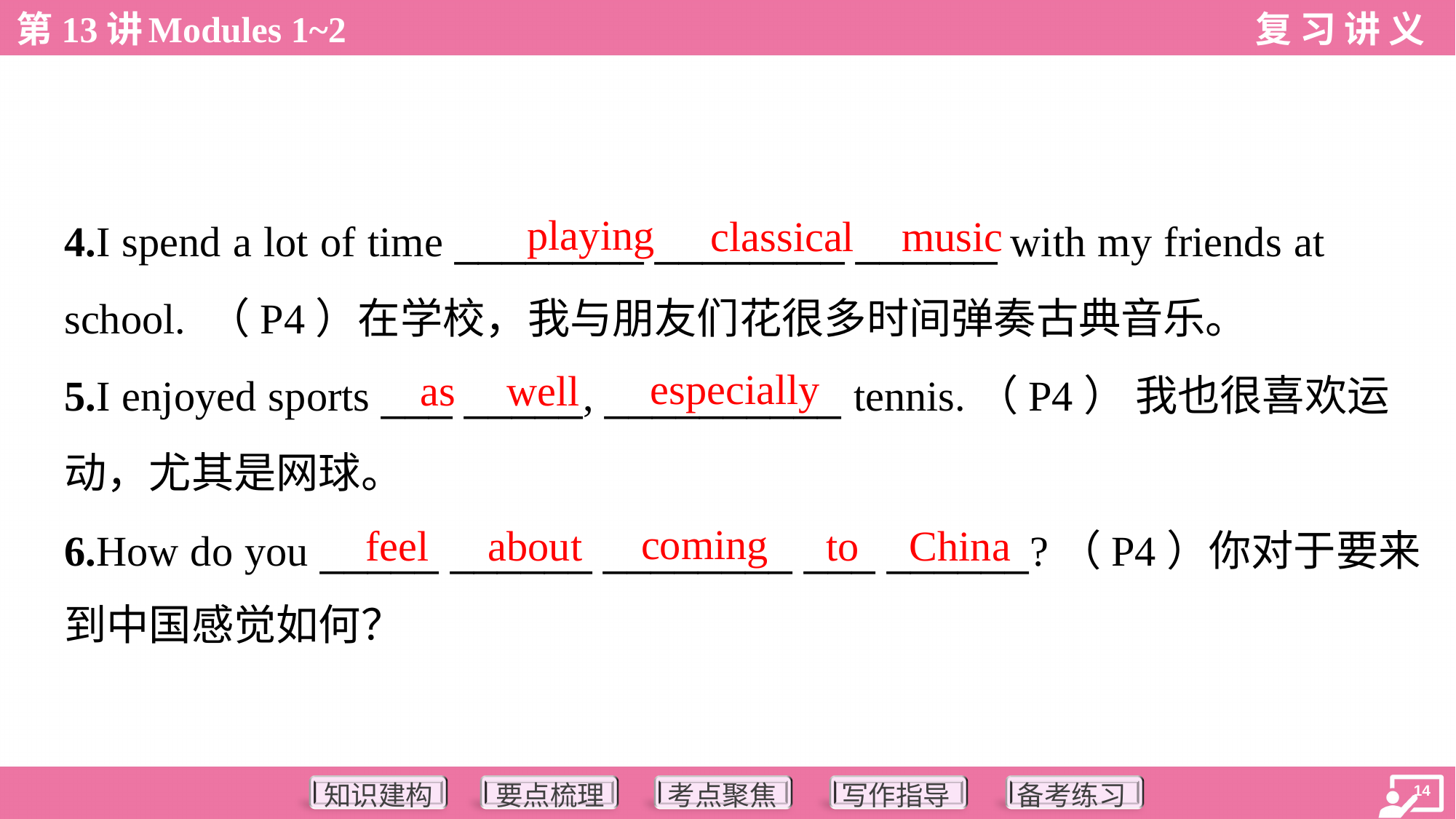

playing
classical
music
4.I spend a lot of time ________ ________ ______ with my friends at
school. （P4）在学校，我与朋友们花很多时间弹奏古典音乐。
5.I enjoyed sports ___ _____, __________ tennis.（P4） 我也很喜欢运
动，尤其是网球。
6.How do you _____ ______ ________ ___ ______?（P4）你对于要来
到中国感觉如何？
especially
as
well
coming
feel
about
to
China